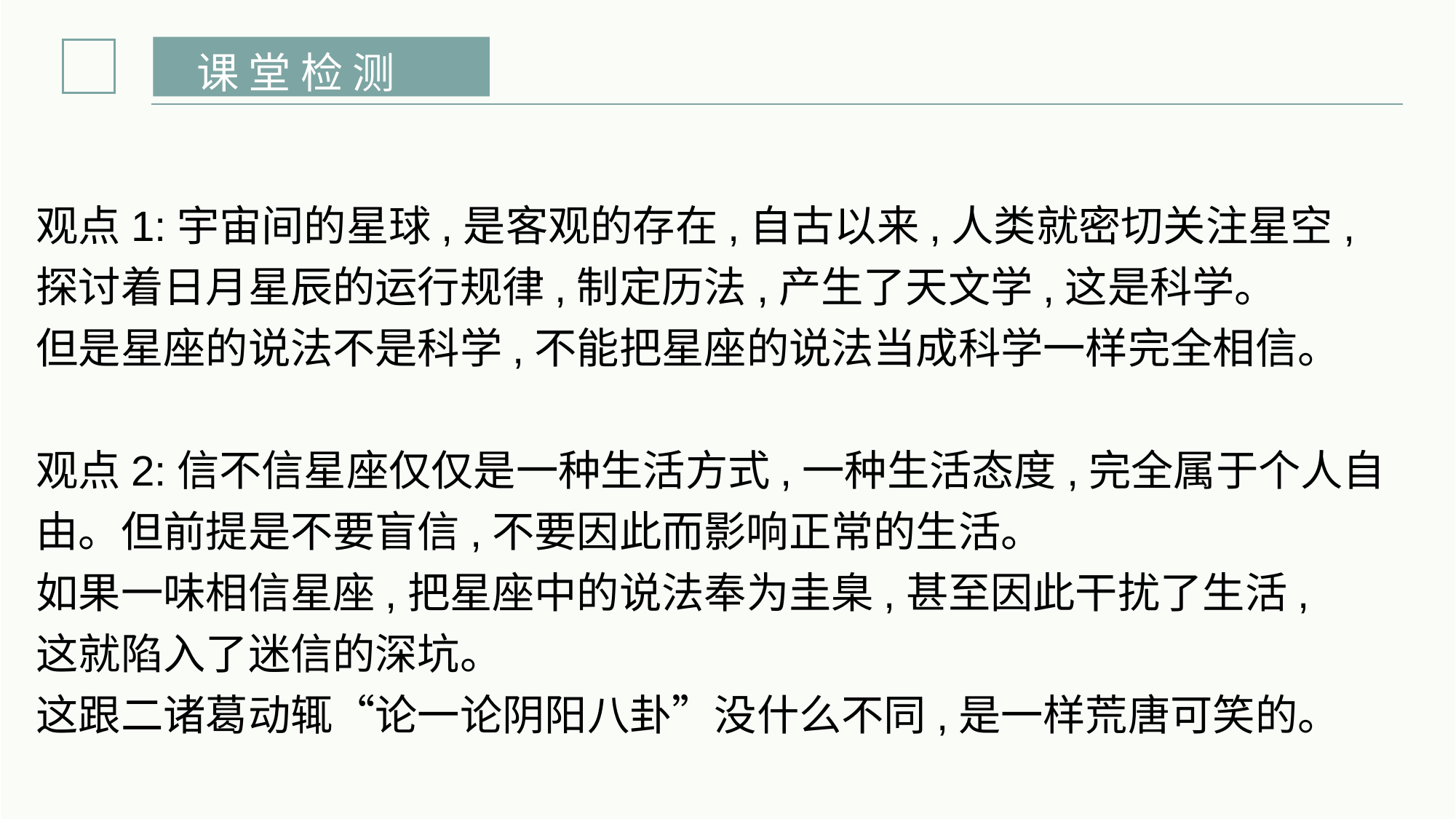

课 堂 检 测

观点1:宇宙间的星球,是客观的存在,自古以来,人类就密切关注星空,
探讨着日月星辰的运行规律,制定历法,产生了天文学,这是科学。
但是星座的说法不是科学,不能把星座的说法当成科学一样完全相信。

观点2:信不信星座仅仅是一种生活方式,一种生活态度,完全属于个人自由。但前提是不要盲信,不要因此而影响正常的生活。
如果一味相信星座,把星座中的说法奉为圭臬,甚至因此干扰了生活,
这就陷入了迷信的深坑。
这跟二诸葛动辄“论一论阴阳八卦”没什么不同,是一样荒唐可笑的。